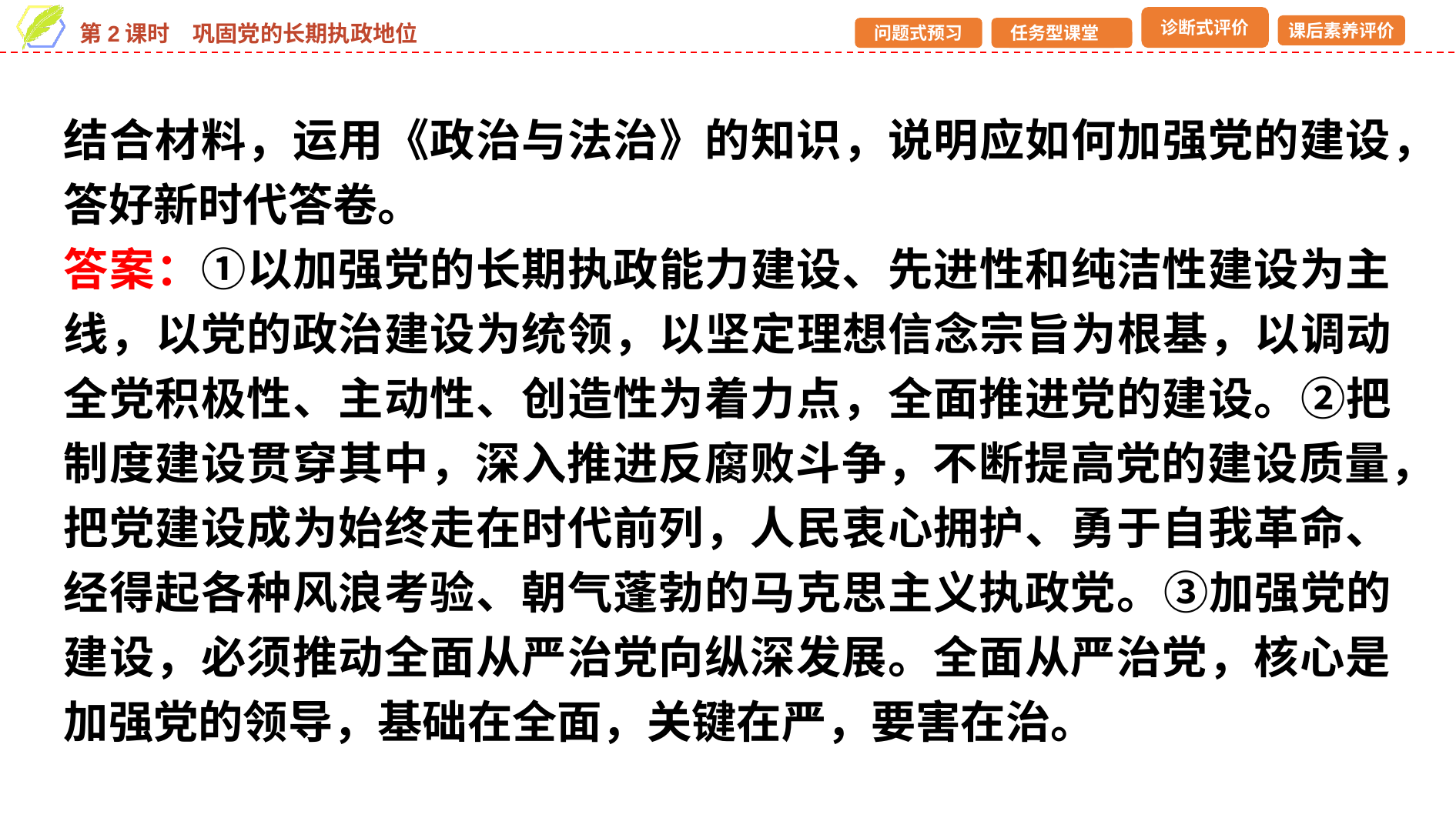

结合材料，运用《政治与法治》的知识，说明应如何加强党的建设，答好新时代答卷。
答案：①以加强党的长期执政能力建设、先进性和纯洁性建设为主线，以党的政治建设为统领，以坚定理想信念宗旨为根基，以调动全党积极性、主动性、创造性为着力点，全面推进党的建设。②把制度建设贯穿其中，深入推进反腐败斗争，不断提高党的建设质量，把党建设成为始终走在时代前列，人民衷心拥护、勇于自我革命、经得起各种风浪考验、朝气蓬勃的马克思主义执政党。③加强党的建设，必须推动全面从严治党向纵深发展。全面从严治党，核心是加强党的领导，基础在全面，关键在严，要害在治。